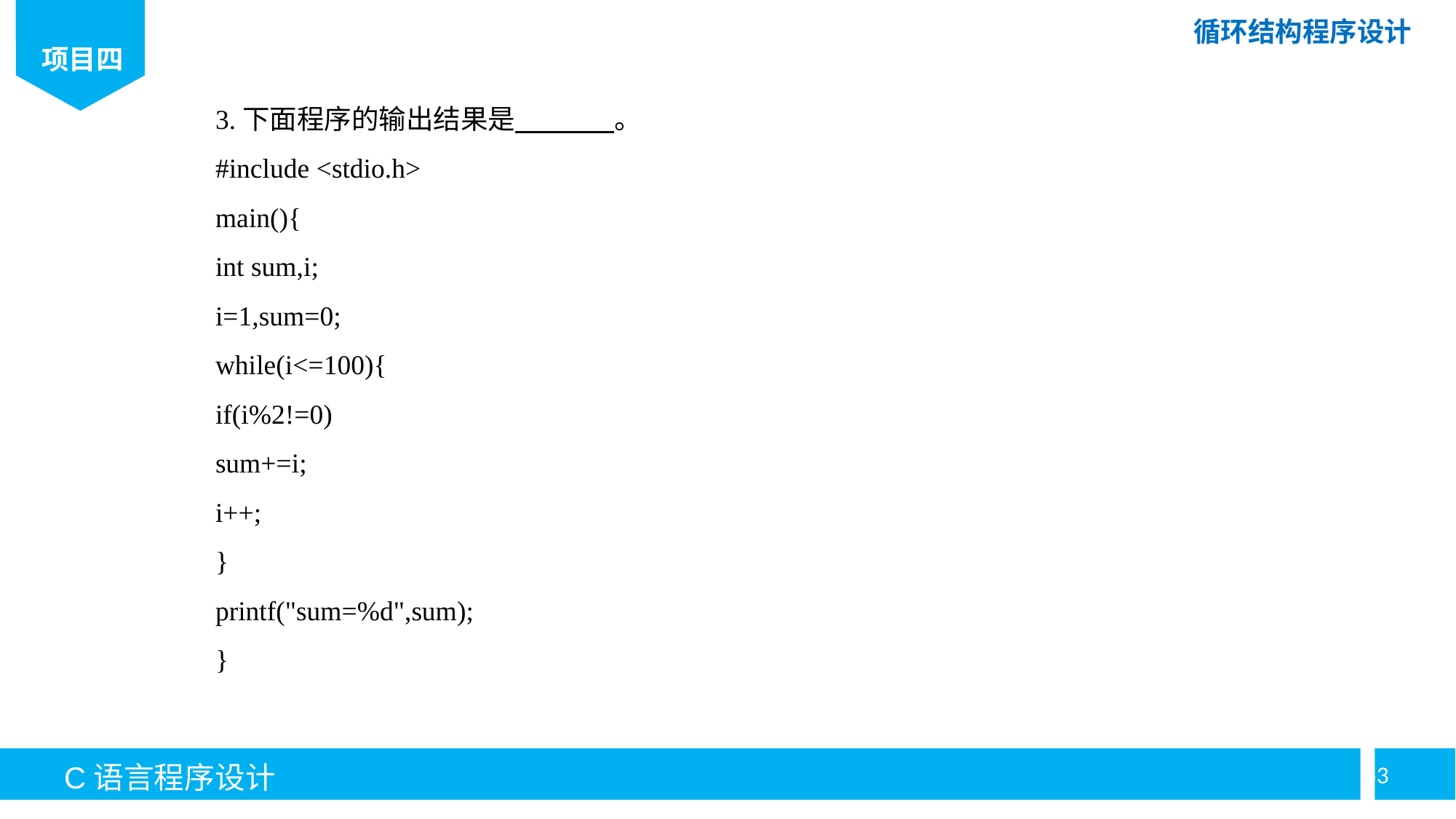

3.下面程序的输出结果是                。
#include <stdio.h>
main(){
int sum,i;
i=1,sum=0;
while(i<=100){
if(i%2!=0)
sum+=i;
i++;
}
printf("sum=%d",sum);
}